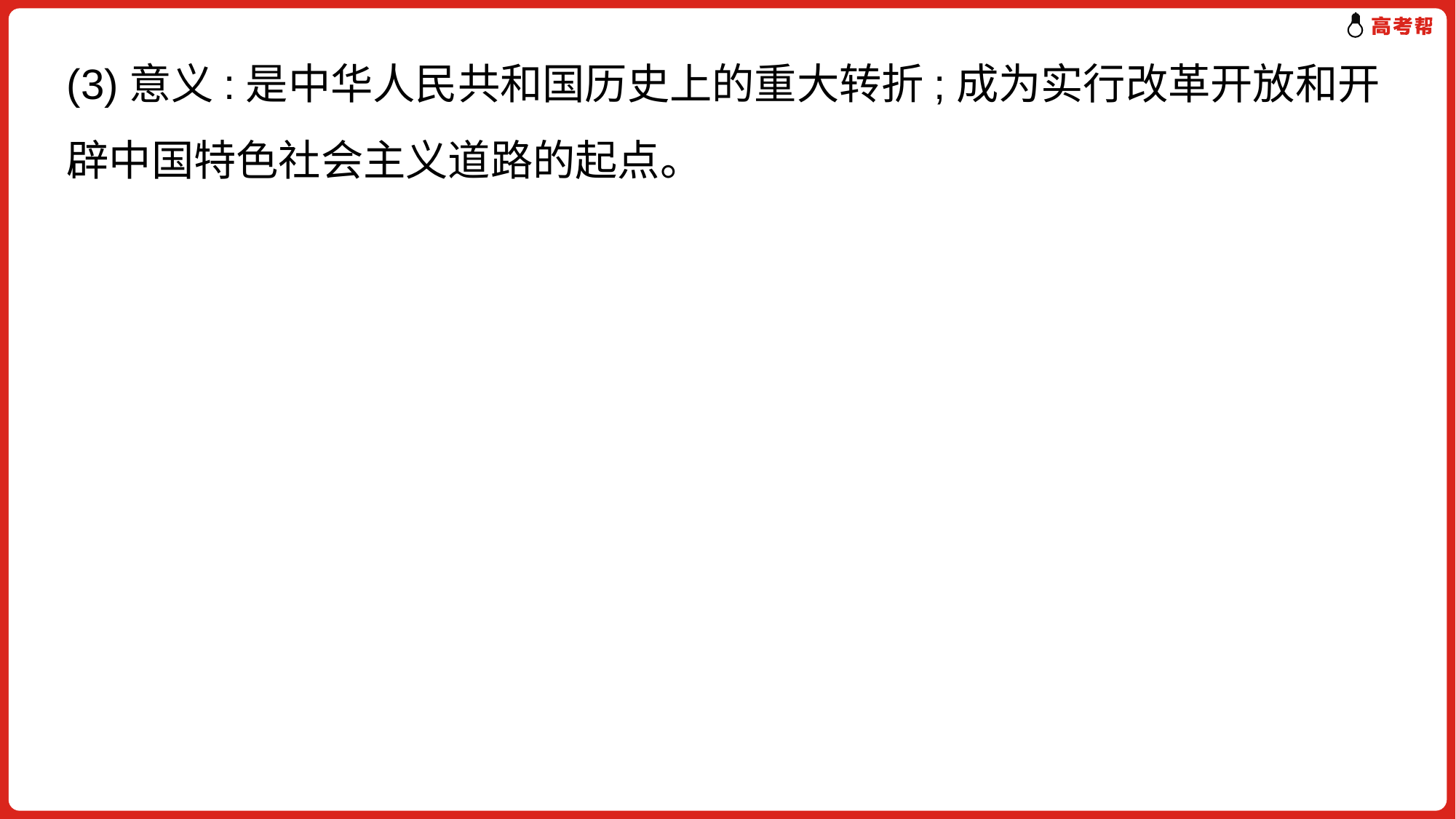

(3)意义:是中华人民共和国历史上的重大转折;成为实行改革开放和开辟中国特色社会主义道路的起点。